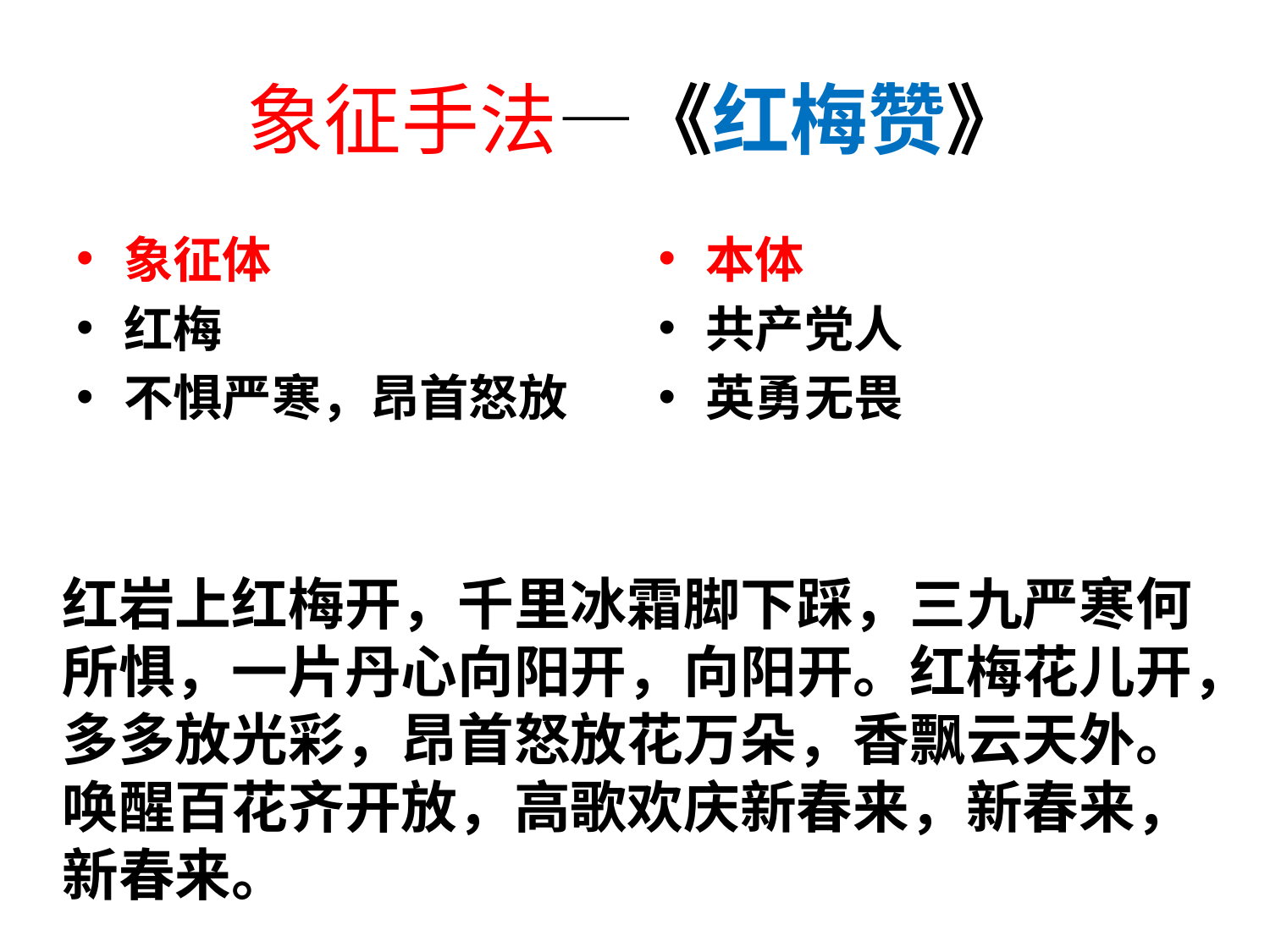

# 象征手法—《红梅赞》
象征体
红梅
不惧严寒，昂首怒放

本体
共产党人
英勇无畏
红岩上红梅开，千里冰霜脚下踩，三九严寒何所惧，一片丹心向阳开，向阳开。红梅花儿开，多多放光彩，昂首怒放花万朵，香飘云天外。唤醒百花齐开放，高歌欢庆新春来，新春来，新春来。